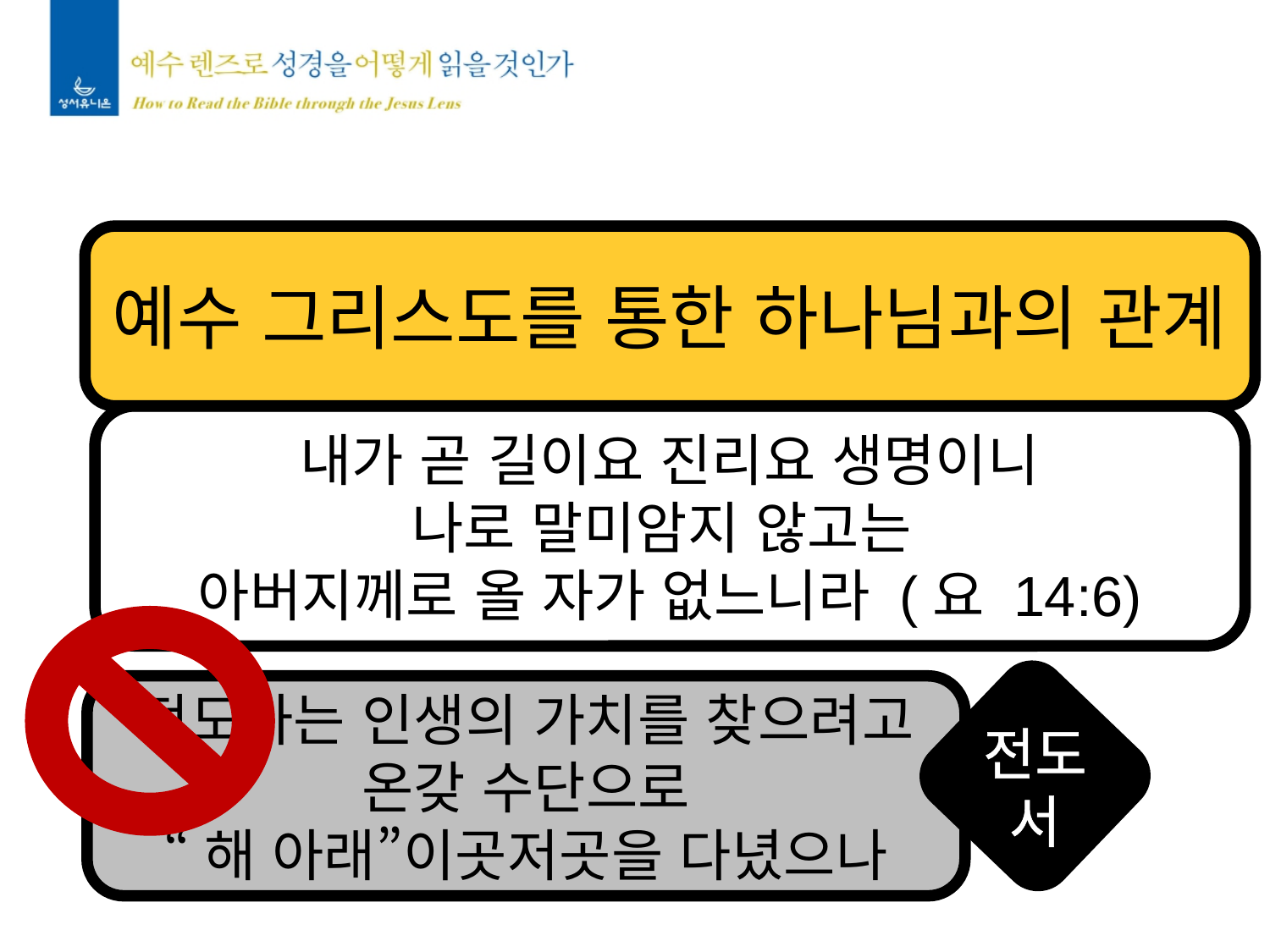

예수 그리스도를 통한 하나님과의 관계
내가 곧 길이요 진리요 생명이니
나로 말미암지 않고는
아버지께로 올 자가 없느니라 (요 14:6)

전도자는 인생의 가치를 찾으려고
온갖 수단으로
“해 아래”이곳저곳을 다녔으나

전도서